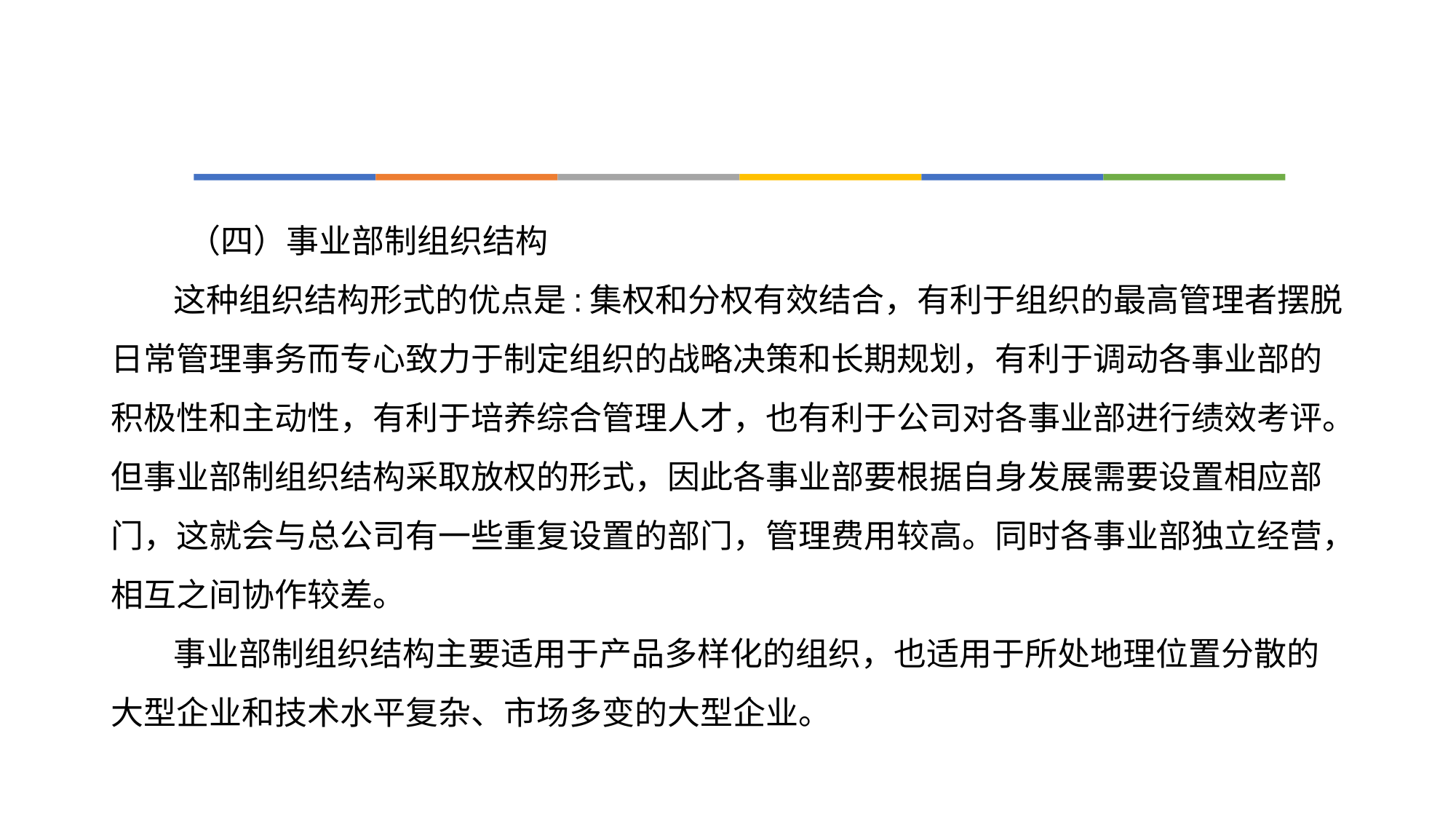

#
 （四）事业部制组织结构
这种组织结构形式的优点是:集权和分权有效结合，有利于组织的最高管理者摆脱日常管理事务而专心致力于制定组织的战略决策和长期规划，有利于调动各事业部的积极性和主动性，有利于培养综合管理人才，也有利于公司对各事业部进行绩效考评。但事业部制组织结构采取放权的形式，因此各事业部要根据自身发展需要设置相应部门，这就会与总公司有一些重复设置的部门，管理费用较高。同时各事业部独立经营，相互之间协作较差。
事业部制组织结构主要适用于产品多样化的组织，也适用于所处地理位置分散的大型企业和技术水平复杂、市场多变的大型企业。